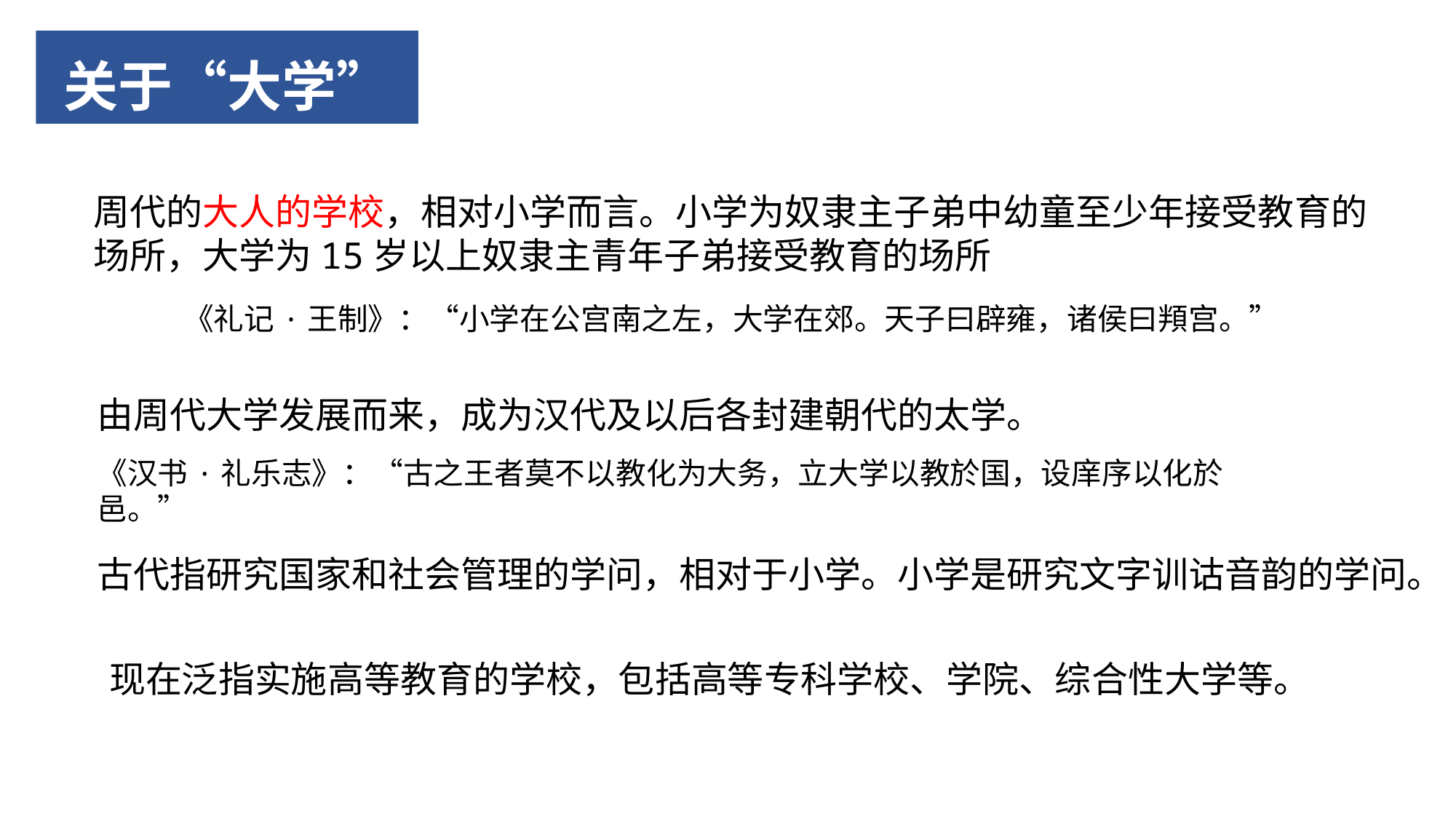

# 关于“大学”
周代的大人的学校，相对小学而言。小学为奴隶主子弟中幼童至少年接受教育的场所，大学为15岁以上奴隶主青年子弟接受教育的场所
《礼记·王制》：“小学在公宫南之左，大学在郊。天子曰辟雍，诸侯曰頖宫。”
由周代大学发展而来，成为汉代及以后各封建朝代的太学。
《汉书·礼乐志》：“古之王者莫不以教化为大务，立大学以教於国，设庠序以化於邑。”
古代指研究国家和社会管理的学问，相对于小学。小学是研究文字训诂音韵的学问。
 现在泛指实施高等教育的学校，包括高等专科学校、学院、综合性大学等。